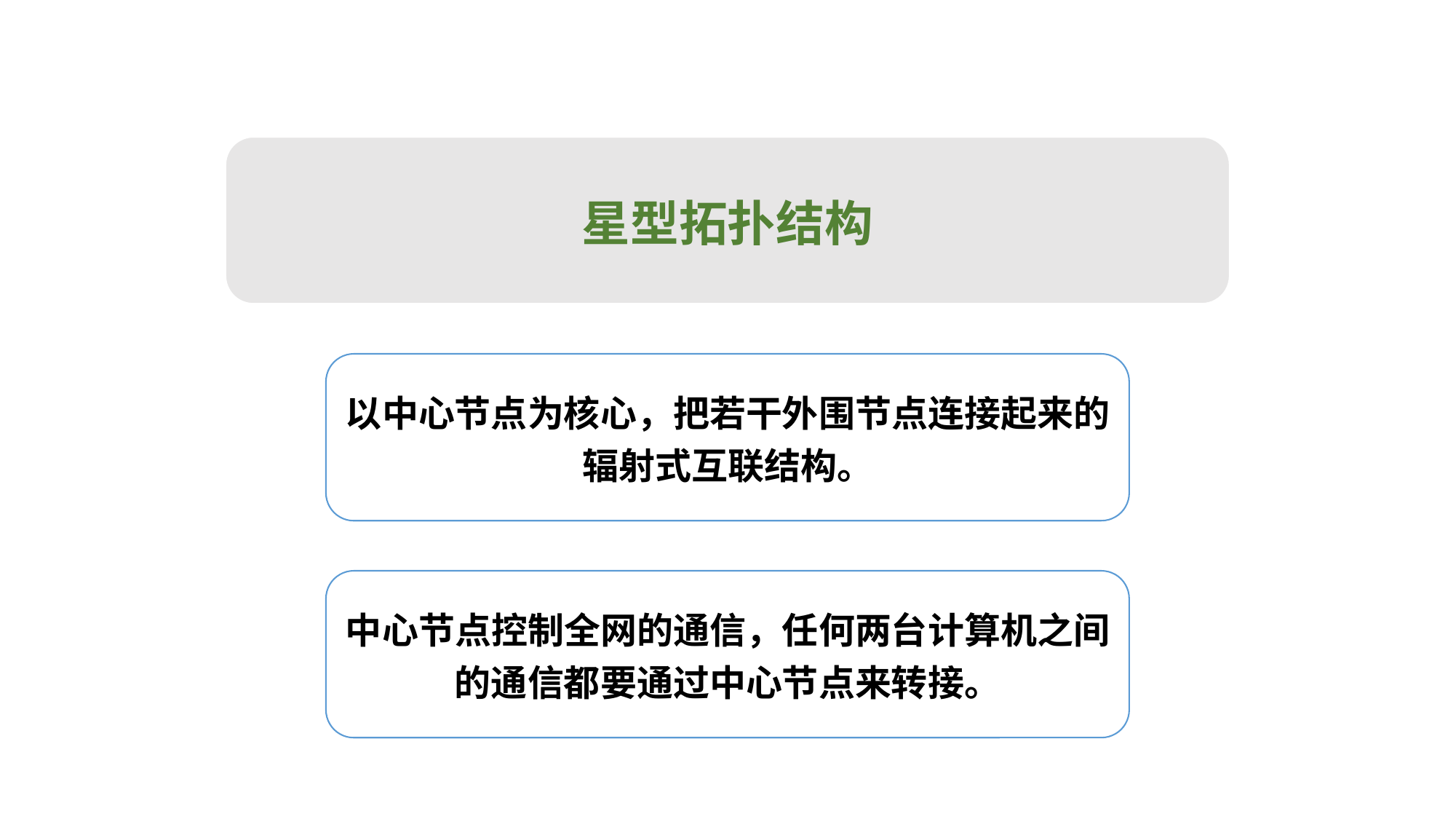

星型拓扑结构
以中心节点为核心，把若干外围节点连接起来的辐射式互联结构。
中心节点控制全网的通信，任何两台计算机之间的通信都要通过中心节点来转接。